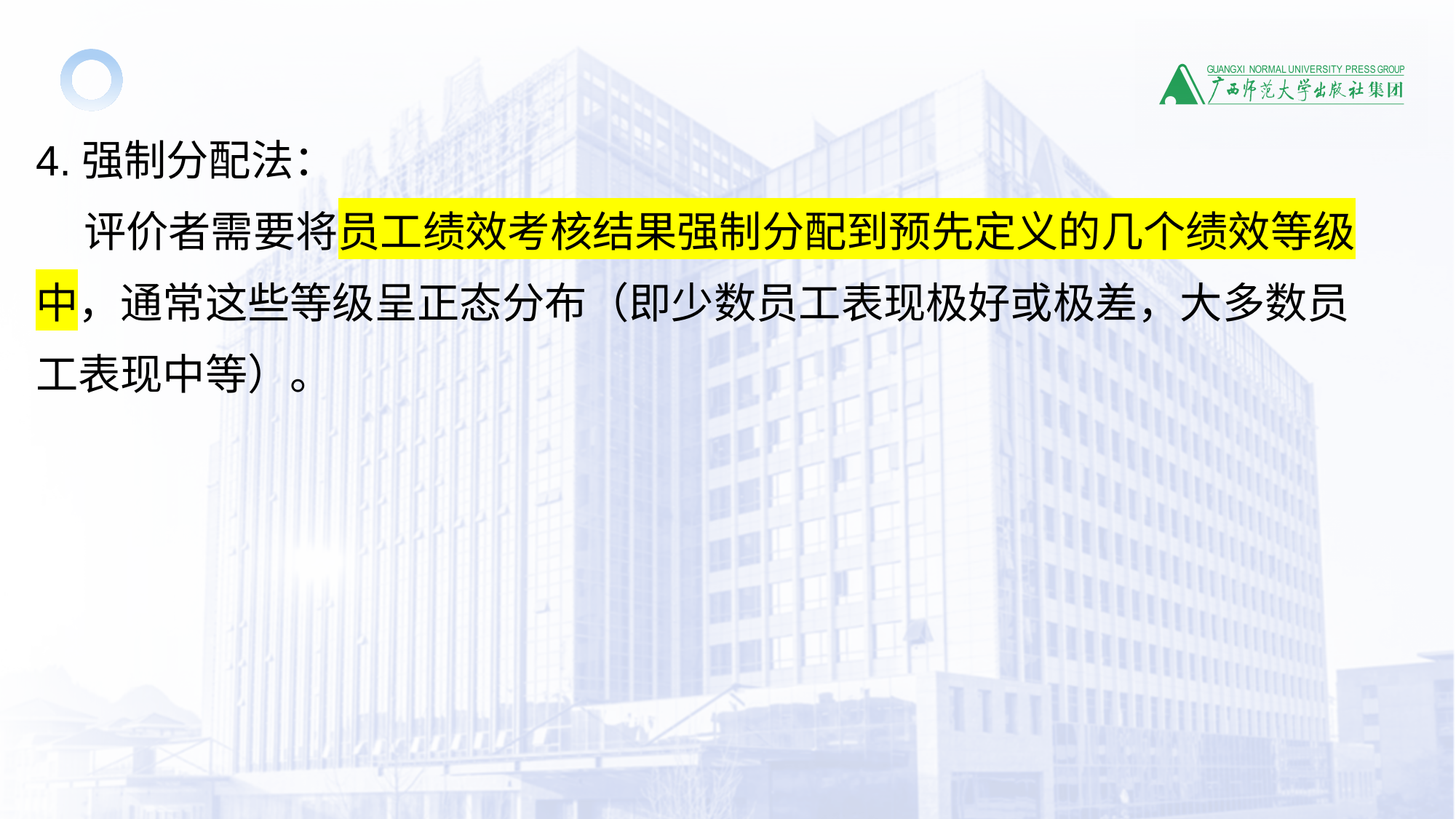

4.强制分配法：
    评价者需要将员工绩效考核结果强制分配到预先定义的几个绩效等级中，通常这些等级呈正态分布（即少数员工表现极好或极差，大多数员工表现中等）。